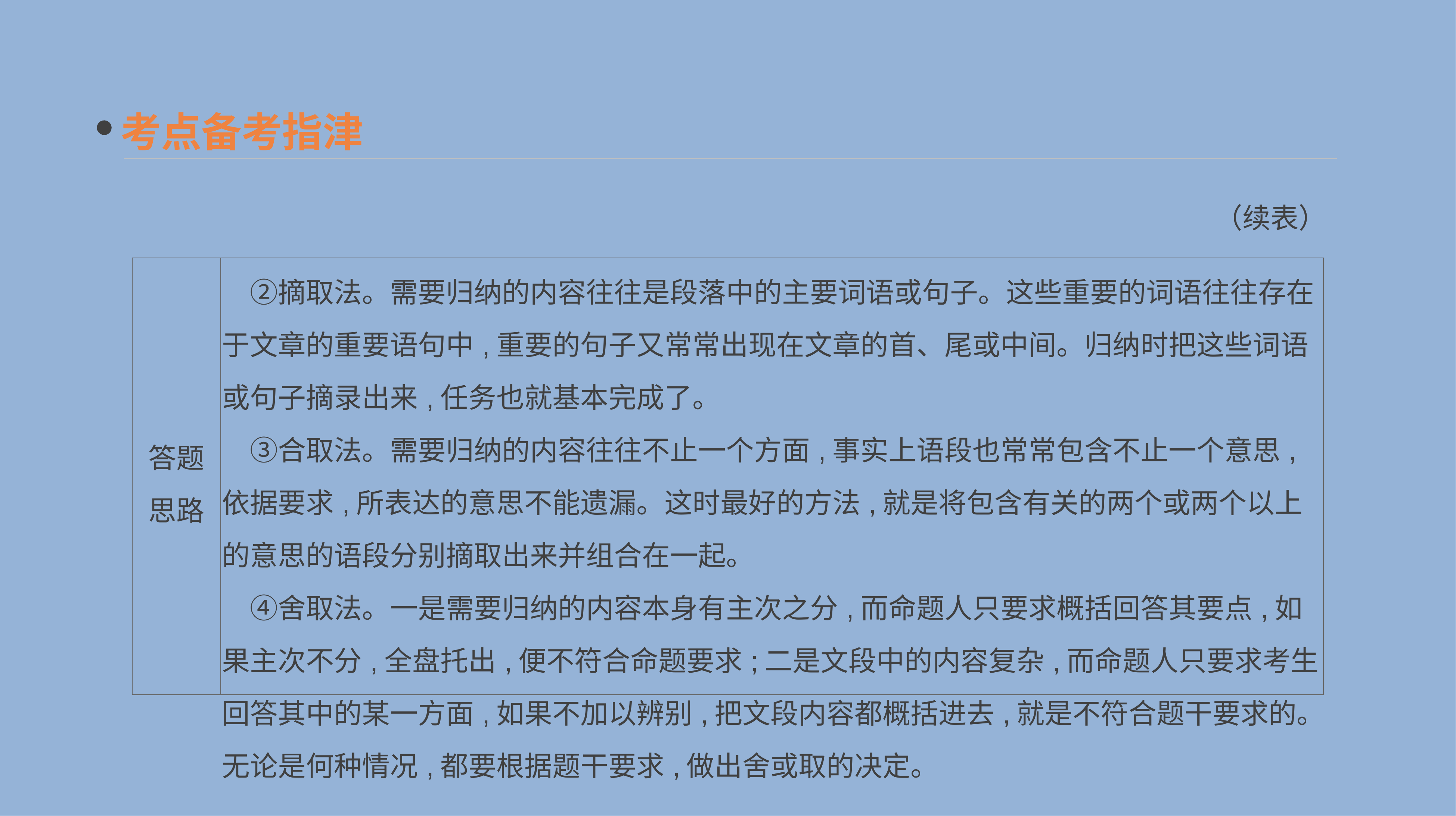

考点备考指津

（续表）
| 答题 思路 | ②摘取法。需要归纳的内容往往是段落中的主要词语或句子。这些重要的词语往往存在于文章的重要语句中,重要的句子又常常出现在文章的首、尾或中间。归纳时把这些词语或句子摘录出来,任务也就基本完成了。 　③合取法。需要归纳的内容往往不止一个方面,事实上语段也常常包含不止一个意思,依据要求,所表达的意思不能遗漏。这时最好的方法,就是将包含有关的两个或两个以上的意思的语段分别摘取出来并组合在一起。 　④舍取法。一是需要归纳的内容本身有主次之分,而命题人只要求概括回答其要点,如果主次不分,全盘托出,便不符合命题要求;二是文段中的内容复杂,而命题人只要求考生回答其中的某一方面,如果不加以辨别,把文段内容都概括进去,就是不符合题干要求的。无论是何种情况,都要根据题干要求,做出舍或取的决定。 |
| --- | --- |